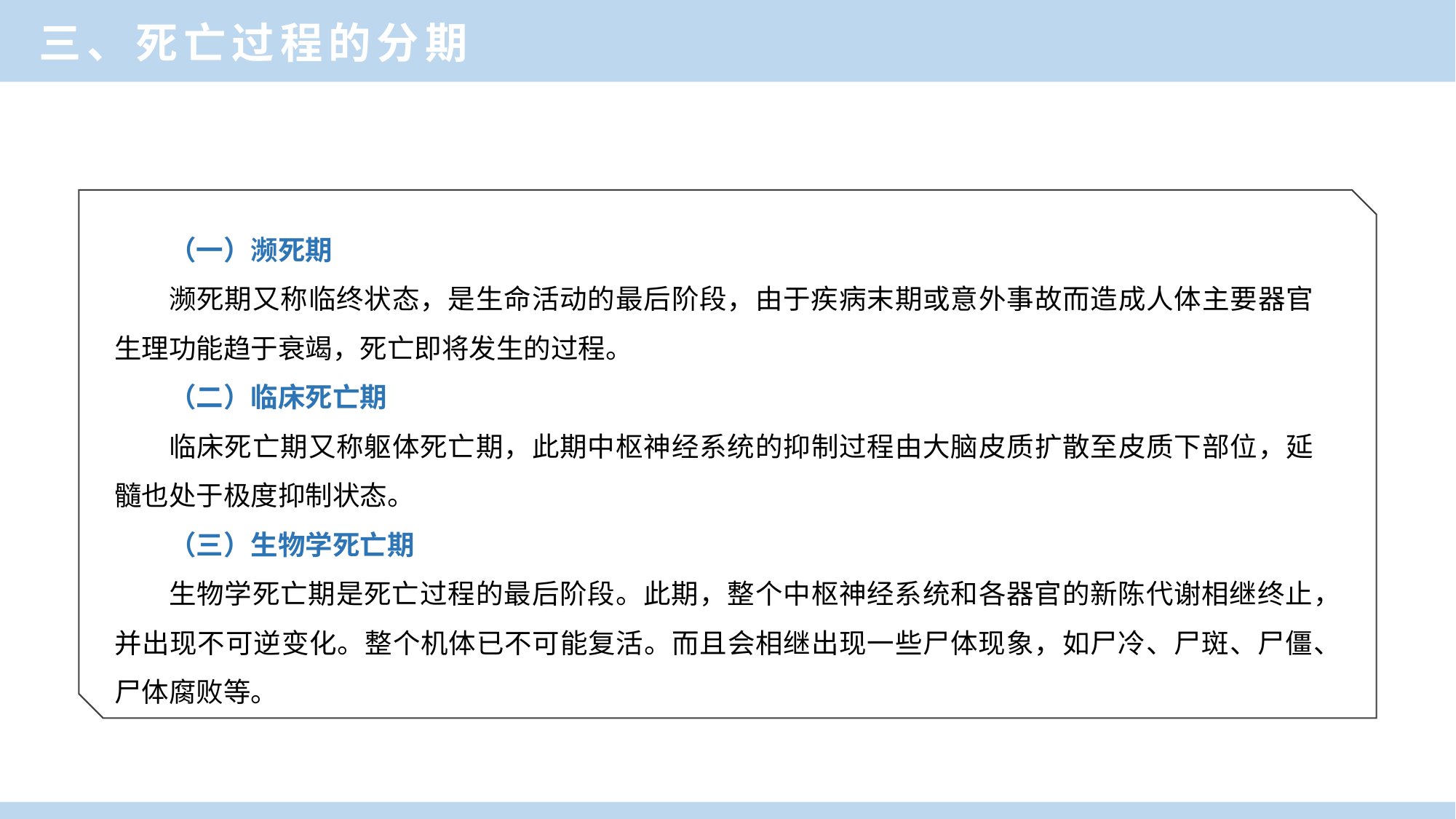

三、死亡过程的分期

（一）濒死期
濒死期又称临终状态，是生命活动的最后阶段，由于疾病末期或意外事故而造成人体主要器官生理功能趋于衰竭，死亡即将发生的过程。
（二）临床死亡期
临床死亡期又称躯体死亡期，此期中枢神经系统的抑制过程由大脑皮质扩散至皮质下部位，延髓也处于极度抑制状态。
（三）生物学死亡期
生物学死亡期是死亡过程的最后阶段。此期，整个中枢神经系统和各器官的新陈代谢相继终止，并出现不可逆变化。整个机体已不可能复活。而且会相继出现一些尸体现象，如尸冷、尸斑、尸僵、尸体腐败等。